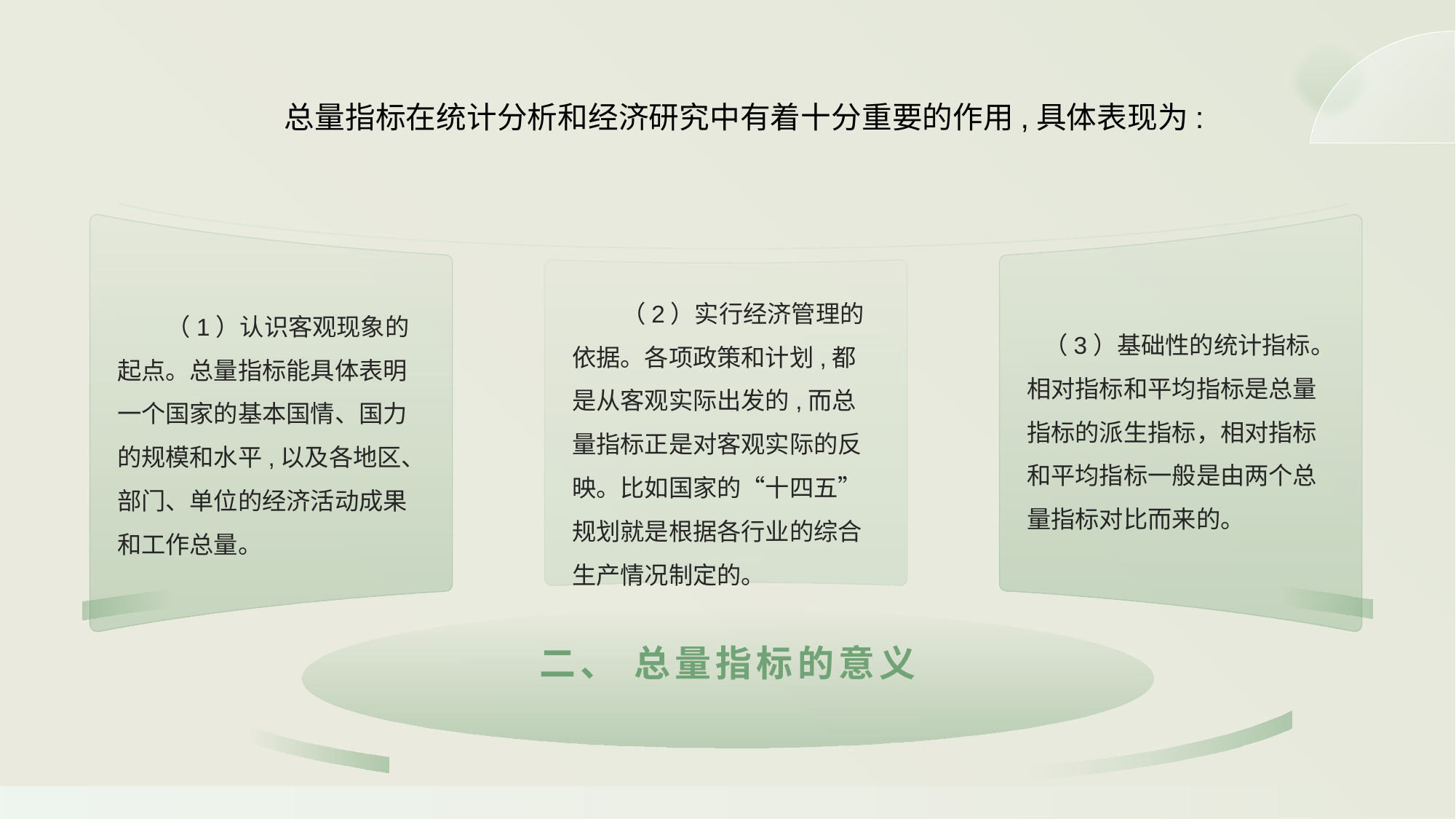

总量指标在统计分析和经济研究中有着十分重要的作用,具体表现为:

        （2）实行经济管理的依据。各项政策和计划,都是从客观实际出发的,而总量指标正是对客观实际的反映。比如国家的“十四五”规划就是根据各行业的综合生产情况制定的。
        （1）认识客观现象的起点。总量指标能具体表明一个国家的基本国情、国力的规模和水平,以及各地区、部门、单位的经济活动成果和工作总量。
  （3）基础性的统计指标。相对指标和平均指标是总量指标的派生指标，相对指标和平均指标一般是由两个总量指标对比而来的。

二、 总量指标的意义